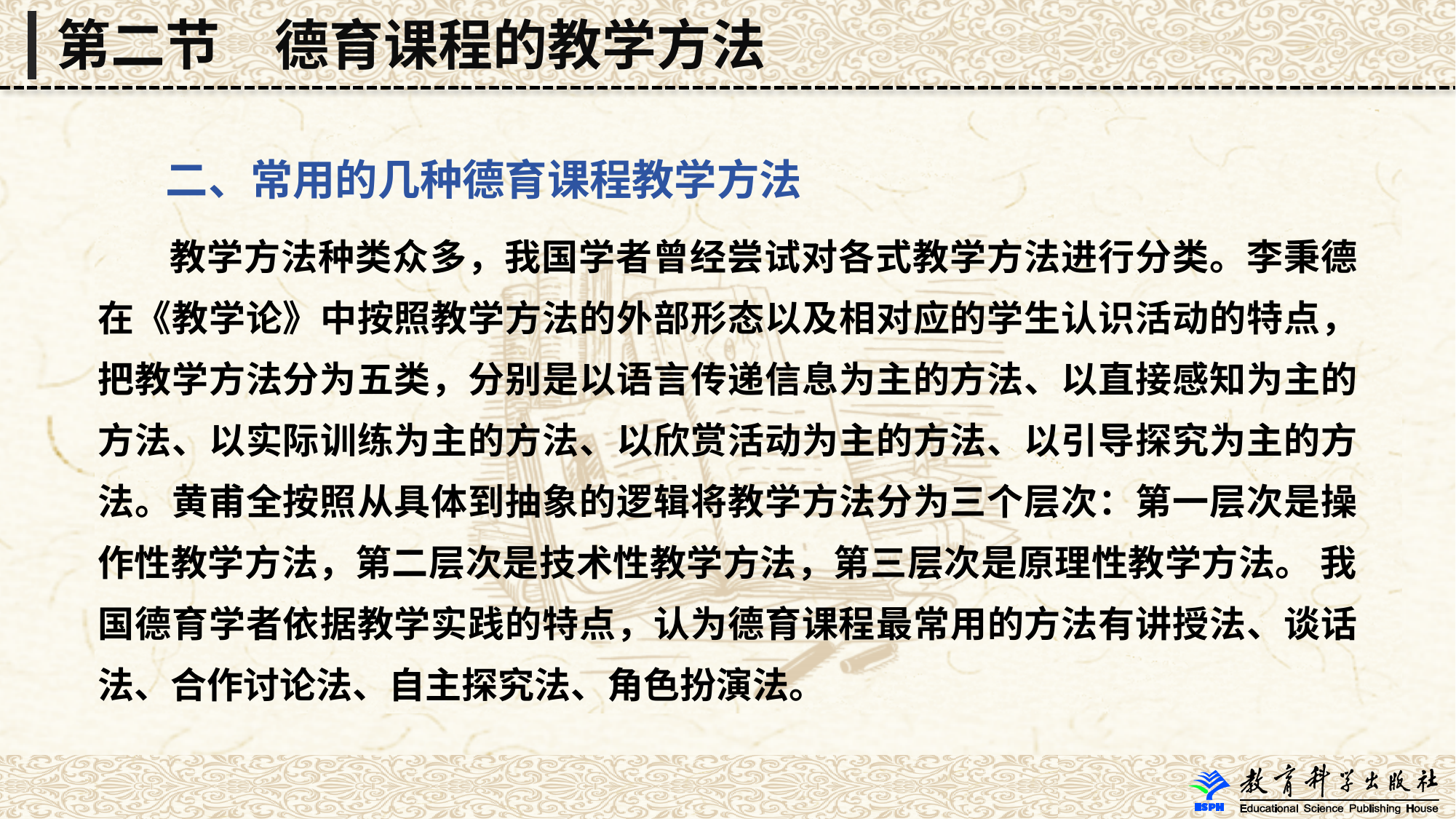

第二节　德育课程的教学方法
      二、常用的几种德育课程教学方法

       教学方法种类众多，我国学者曾经尝试对各式教学方法进行分类。李秉德在《教学论》中按照教学方法的外部形态以及相对应的学生认识活动的特点，把教学方法分为五类，分别是以语言传递信息为主的方法、以直接感知为主的方法、以实际训练为主的方法、以欣赏活动为主的方法、以引导探究为主的方法。黄甫全按照从具体到抽象的逻辑将教学方法分为三个层次：第一层次是操作性教学方法，第二层次是技术性教学方法，第三层次是原理性教学方法。 我国德育学者依据教学实践的特点，认为德育课程最常用的方法有讲授法、谈话法、合作讨论法、自主探究法、角色扮演法。